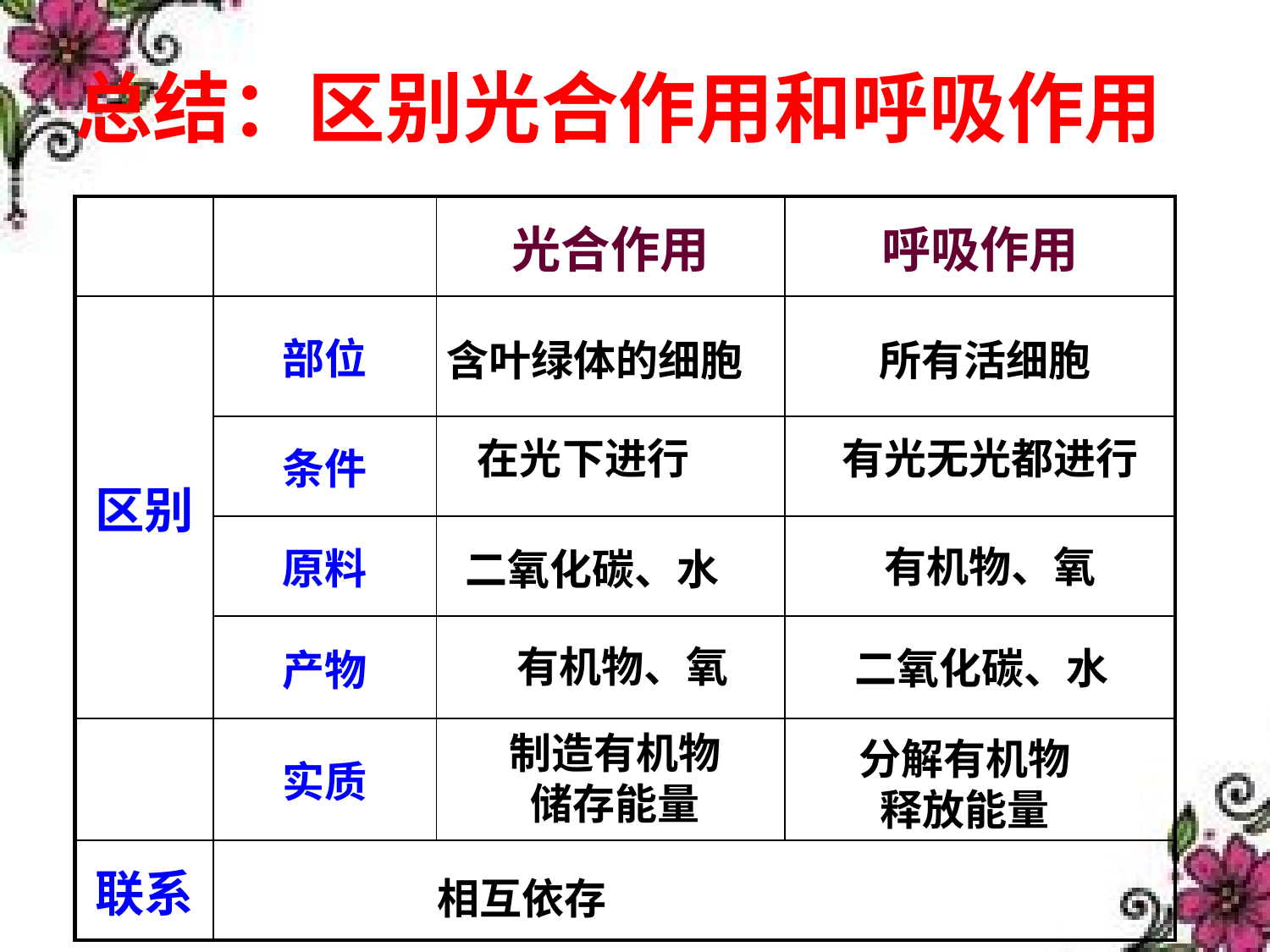

总结：区别光合作用和呼吸作用
|  |  | 光合作用 | 呼吸作用 |
| --- | --- | --- | --- |
| 区别 | 部位 |  |  |
|  | 条件 |  |  |
|  | 原料 |  |  |
|  | 产物 |  |  |
|  | 实质 |  |  |
| 联系 |  |  |  |
含叶绿体的细胞
所有活细胞
在光下进行
有光无光都进行
有机物、氧
二氧化碳、水
有机物、氧
二氧化碳、水
制造有机物
储存能量
分解有机物
释放能量
相互依存